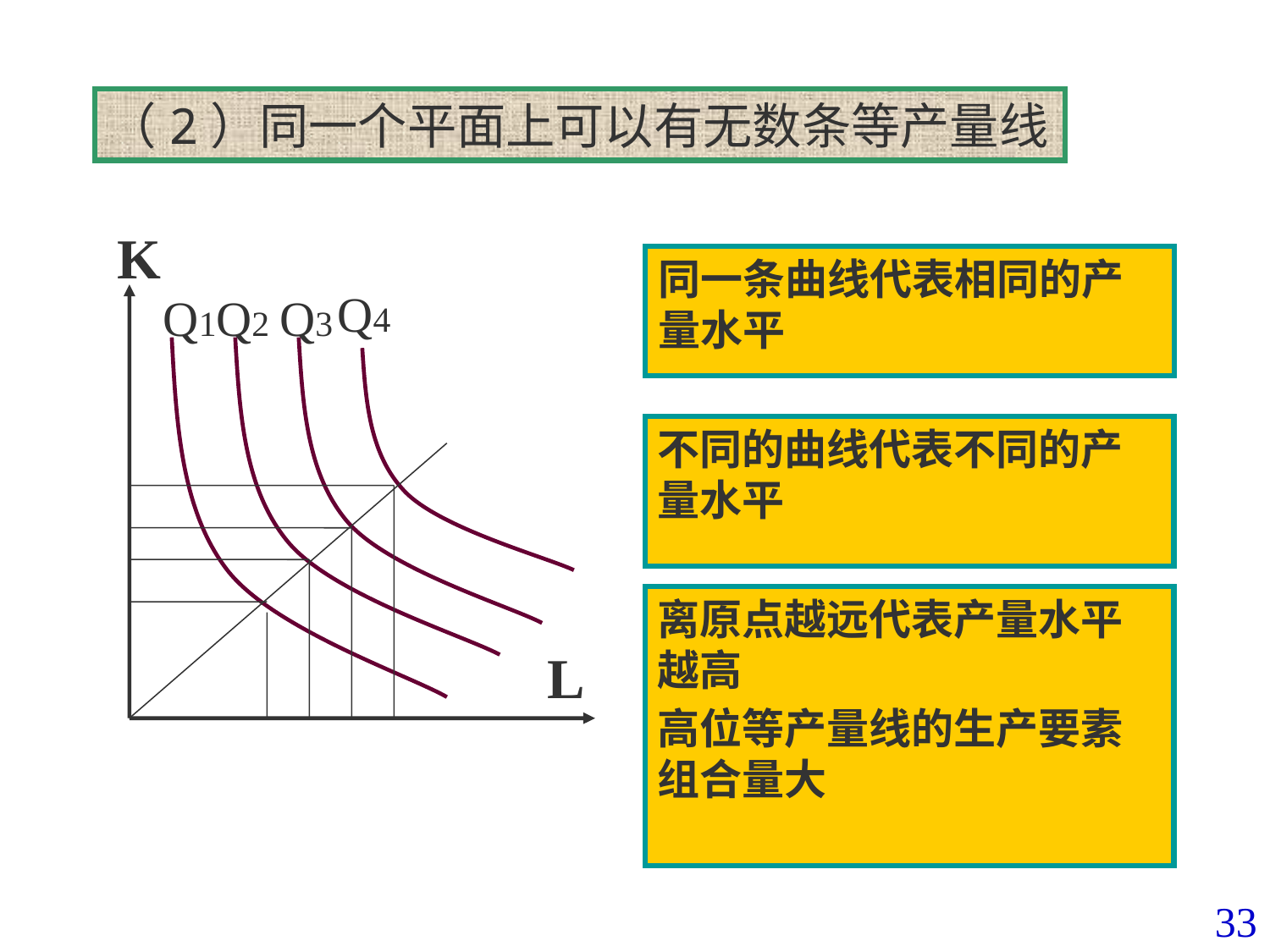

（2）同一个平面上可以有无数条等产量线
K
同一条曲线代表相同的产量水平
Q4
Q1
Q2
Q3

不同的曲线代表不同的产量水平

离原点越远代表产量水平越高
高位等产量线的生产要素组合量大

L

33